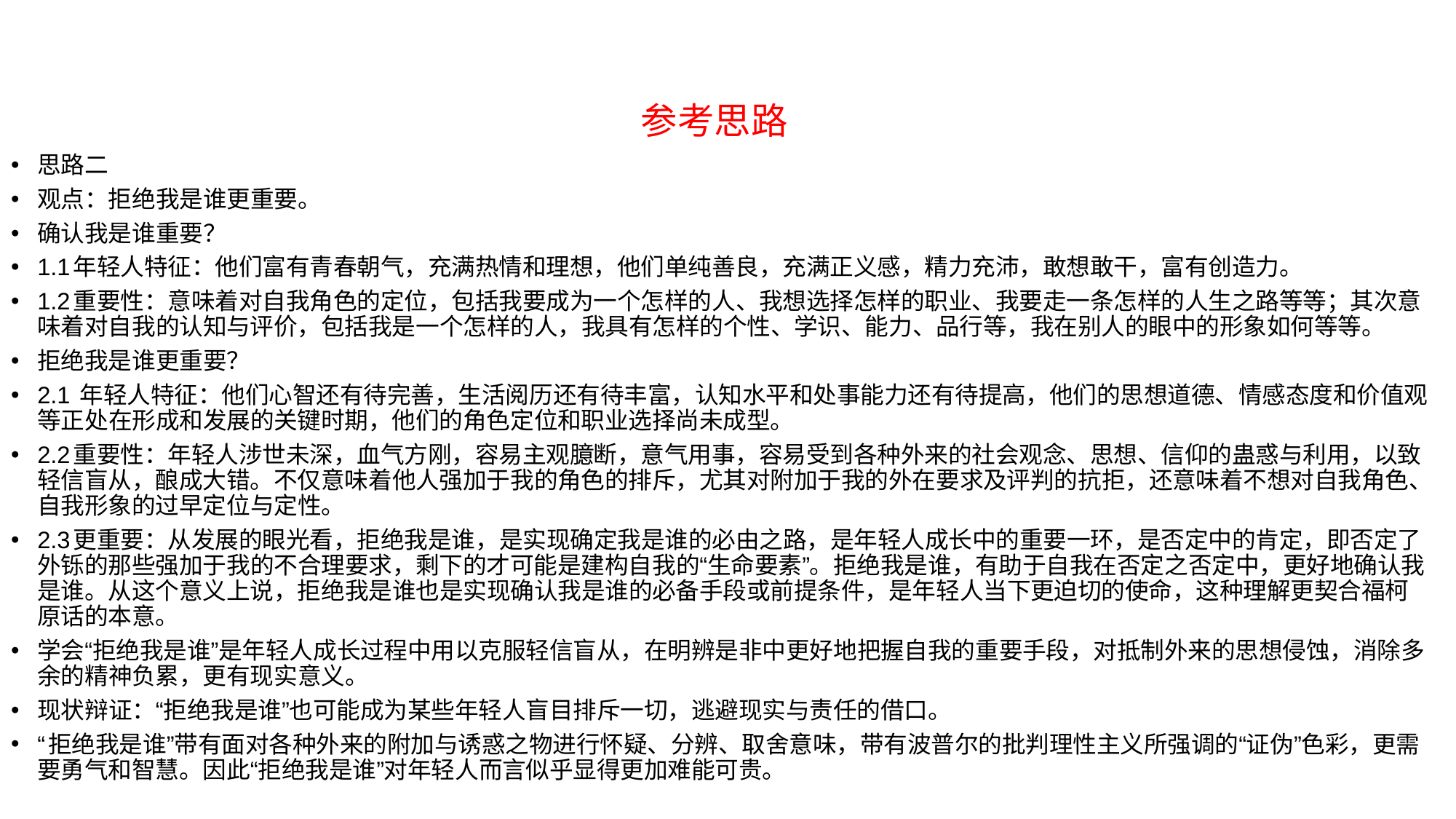

# 参考思路
思路二
观点：拒绝我是谁更重要。
确认我是谁重要？
1.1年轻人特征：他们富有青春朝气，充满热情和理想，他们单纯善良，充满正义感，精力充沛，敢想敢干，富有创造力。
1.2重要性：意味着对自我角色的定位，包括我要成为一个怎样的人、我想选择怎样的职业、我要走一条怎样的人生之路等等；其次意味着对自我的认知与评价，包括我是一个怎样的人，我具有怎样的个性、学识、能力、品行等，我在别人的眼中的形象如何等等。
拒绝我是谁更重要？
2.1 年轻人特征：他们心智还有待完善，生活阅历还有待丰富，认知水平和处事能力还有待提高，他们的思想道德、情感态度和价值观等正处在形成和发展的关键时期，他们的角色定位和职业选择尚未成型。
2.2重要性：年轻人涉世未深，血气方刚，容易主观臆断，意气用事，容易受到各种外来的社会观念、思想、信仰的蛊惑与利用，以致轻信盲从，酿成大错。不仅意味着他人强加于我的角色的排斥，尤其对附加于我的外在要求及评判的抗拒，还意味着不想对自我角色、自我形象的过早定位与定性。
2.3更重要：从发展的眼光看，拒绝我是谁，是实现确定我是谁的必由之路，是年轻人成长中的重要一环，是否定中的肯定，即否定了外铄的那些强加于我的不合理要求，剩下的才可能是建构自我的“生命要素”。拒绝我是谁，有助于自我在否定之否定中，更好地确认我是谁。从这个意义上说，拒绝我是谁也是实现确认我是谁的必备手段或前提条件，是年轻人当下更迫切的使命，这种理解更契合福柯原话的本意。
学会“拒绝我是谁”是年轻人成长过程中用以克服轻信盲从，在明辨是非中更好地把握自我的重要手段，对抵制外来的思想侵蚀，消除多余的精神负累，更有现实意义。
现状辩证：“拒绝我是谁”也可能成为某些年轻人盲目排斥一切，逃避现实与责任的借口。
“拒绝我是谁”带有面对各种外来的附加与诱惑之物进行怀疑、分辨、取舍意味，带有波普尔的批判理性主义所强调的“证伪”色彩，更需要勇气和智慧。因此“拒绝我是谁”对年轻人而言似乎显得更加难能可贵。